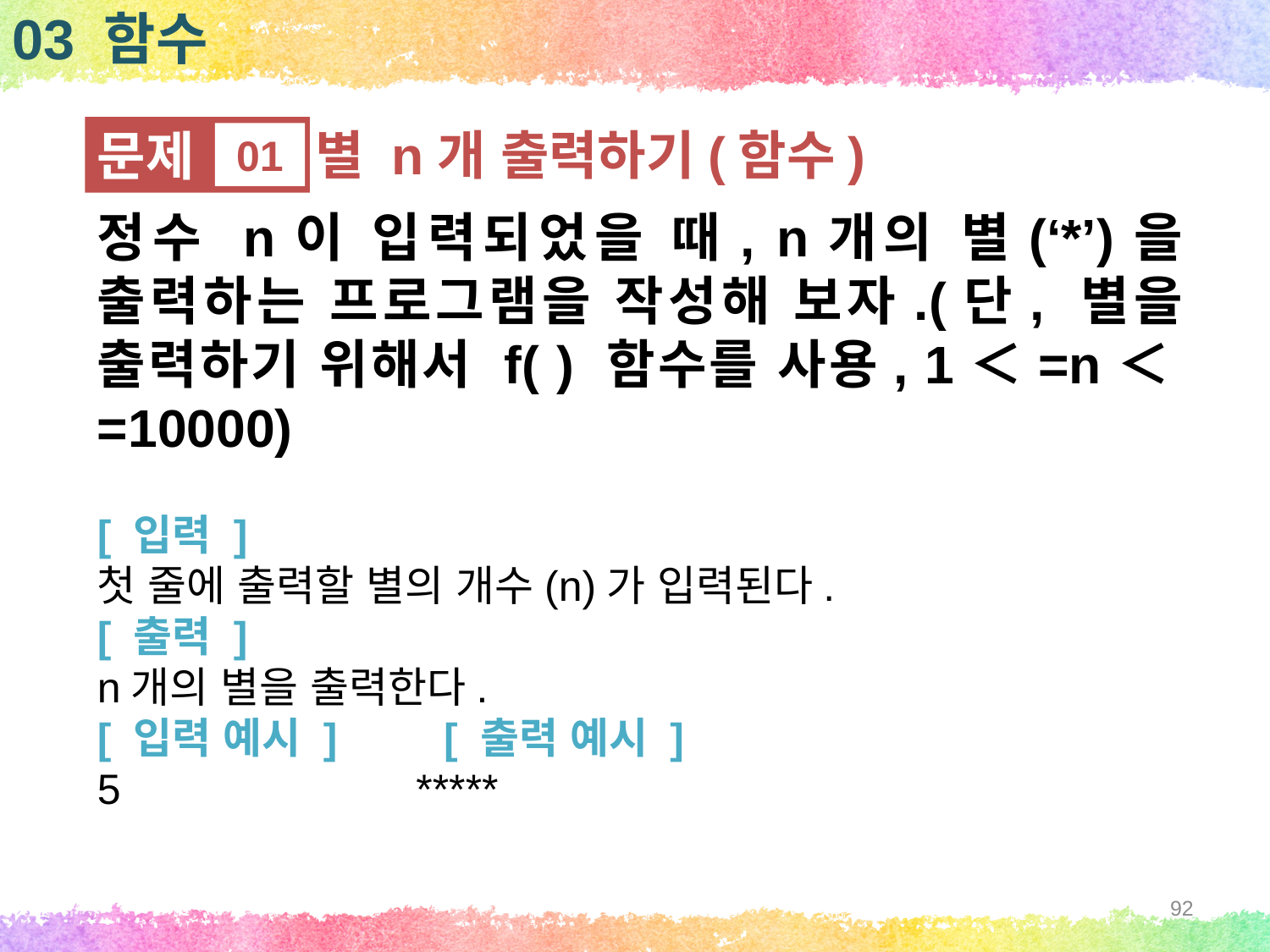

03 함수
문제
01
별 n개 출력하기(함수)
정수 n이 입력되었을 때, n개의 별(‘*’)을 출력하는 프로그램을 작성해 보자.(단, 별을 출력하기 위해서 f( ) 함수를 사용, 1＜=n＜=10000)

[ 입력 ]
첫 줄에 출력할 별의 개수(n)가 입력된다.
[ 출력 ]
n개의 별을 출력한다.
[ 입력 예시 ]         [ 출력 예시 ]
5                         *****
92